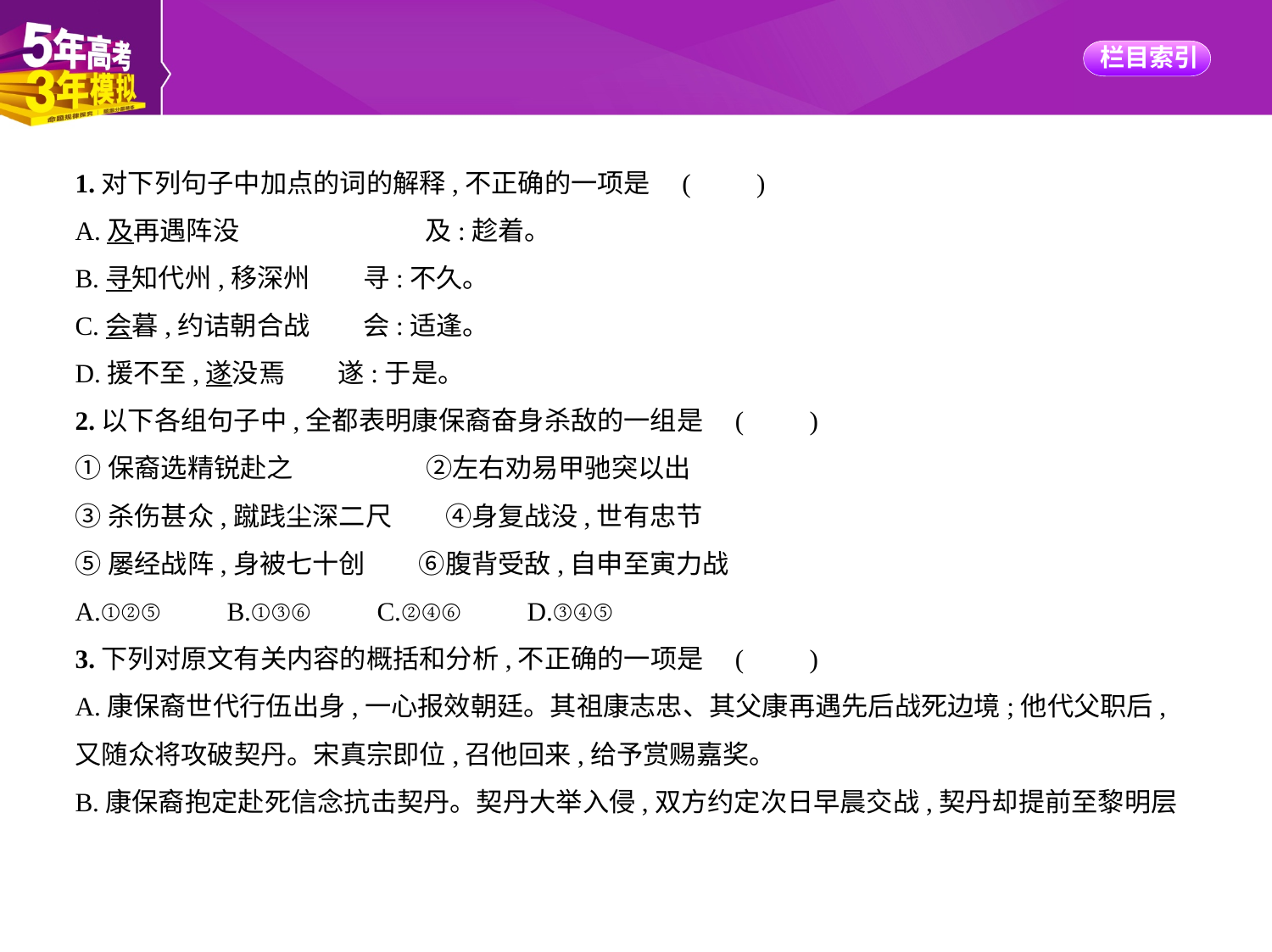

1.对下列句子中加点的词的解释,不正确的一项是 (　　)
A.及再遇阵没　　　　　　　及:趁着。
B.寻知代州,移深州　　寻:不久。
C.会暮,约诘朝合战　　会:适逢。
D.援不至,遂没焉　　遂:于是。
2.以下各组句子中,全都表明康保裔奋身杀敌的一组是 (　　)
①保裔选精锐赴之　　　　　②左右劝易甲驰突以出
③杀伤甚众,蹴践尘深二尺　　④身复战没,世有忠节
⑤屡经战阵,身被七十创　　⑥腹背受敌,自申至寅力战
A.①②⑤　　B.①③⑥　　C.②④⑥　　D.③④⑤
3.下列对原文有关内容的概括和分析,不正确的一项是 (　　)
A.康保裔世代行伍出身,一心报效朝廷。其祖康志忠、其父康再遇先后战死边境;他代父职后,
又随众将攻破契丹。宋真宗即位,召他回来,给予赏赐嘉奖。
B.康保裔抱定赴死信念抗击契丹。契丹大举入侵,双方约定次日早晨交战,契丹却提前至黎明层